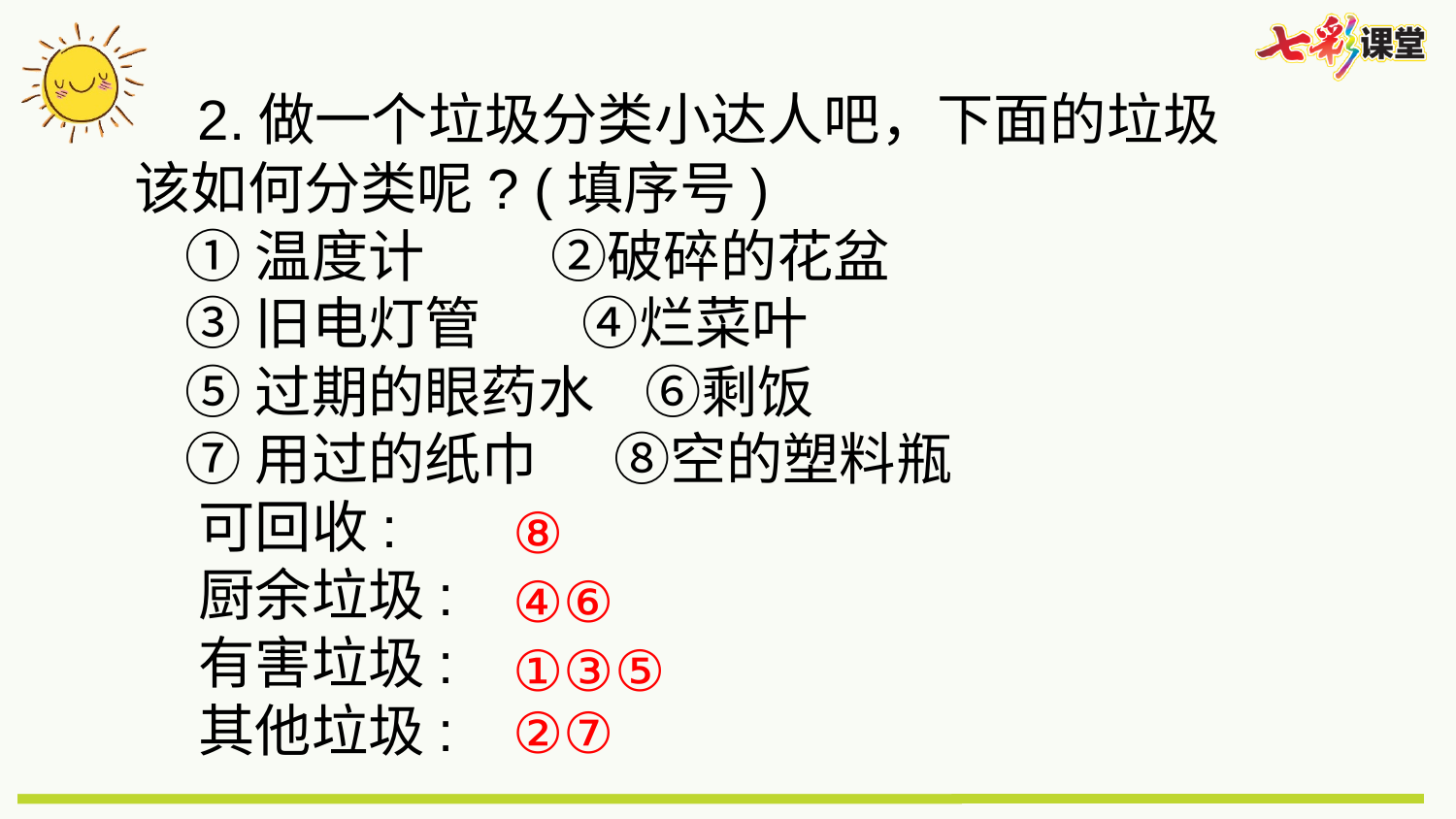

2.做一个垃圾分类小达人吧，下面的垃圾
该如何分类呢? (填序号)
    ①温度计          ②破碎的花盆
    ③旧电灯管        ④烂菜叶
    ⑤过期的眼药水    ⑥剩饭
    ⑦用过的纸巾      ⑧空的塑料瓶
    可回收:
    厨余垃圾:
    有害垃圾:
    其他垃圾:
⑧
④⑥
①③⑤
②⑦